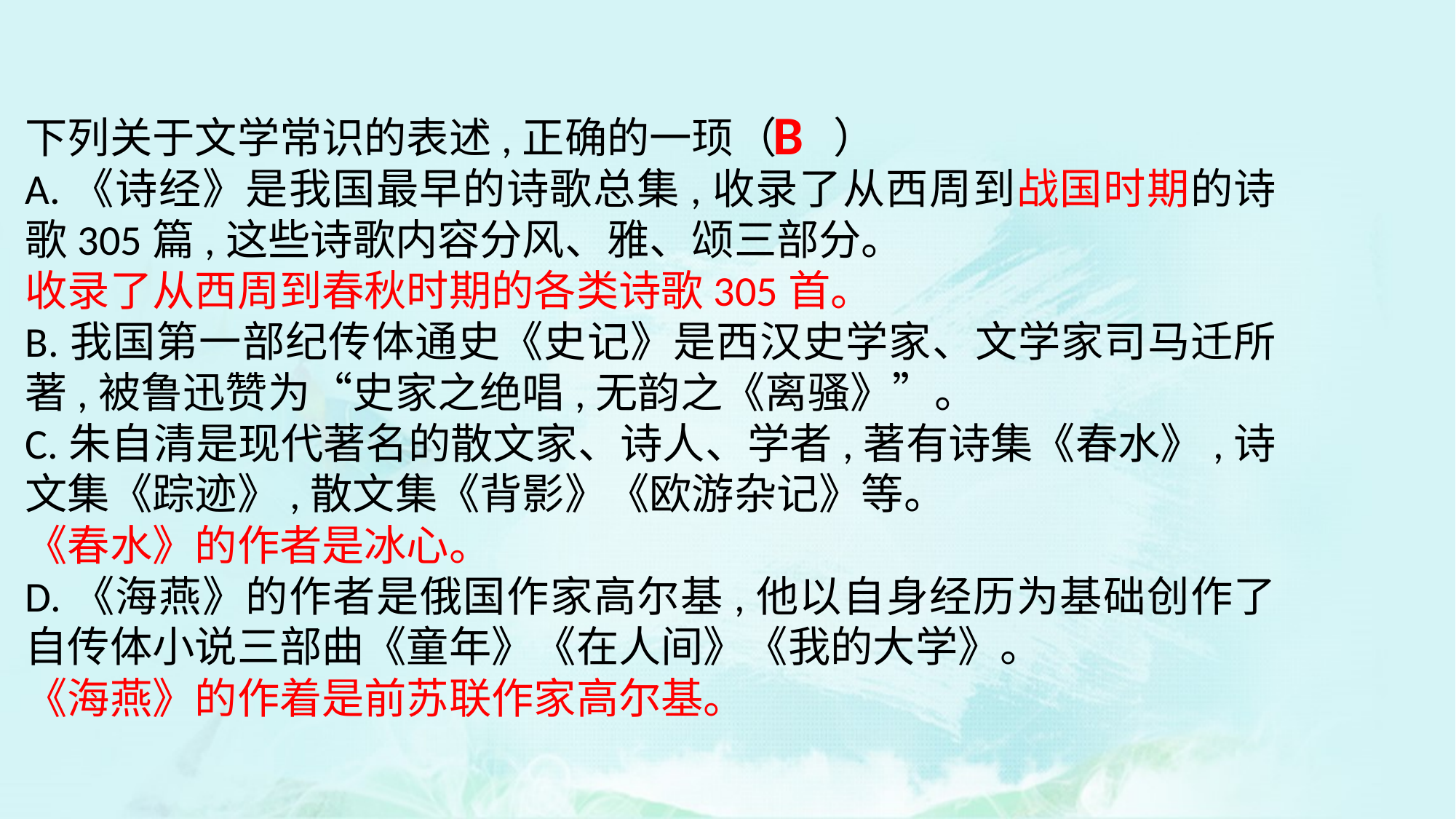

B
下列关于文学常识的表述,正确的一顼（      ）
A.《诗经》是我国最早的诗歌总集,收录了从西周到战国时期的诗歌305篇,这些诗歌内容分风、雅、颂三部分。
收录了从西周到春秋时期的各类诗歌305首。
B.我国第一部纪传体通史《史记》是西汉史学家、文学家司马迁所著,被鲁迅赞为“史家之绝唱,无韵之《离骚》”。
C.朱自清是现代著名的散文家、诗人、学者,著有诗集《春水》,诗文集《踪迹》,散文集《背影》《欧游杂记》等。
《春水》的作者是冰心。
D.《海燕》的作者是俄国作家高尔基,他以自身经历为基础创作了自传体小说三部曲《童年》《在人间》《我的大学》。
《海燕》的作着是前苏联作家高尔基。